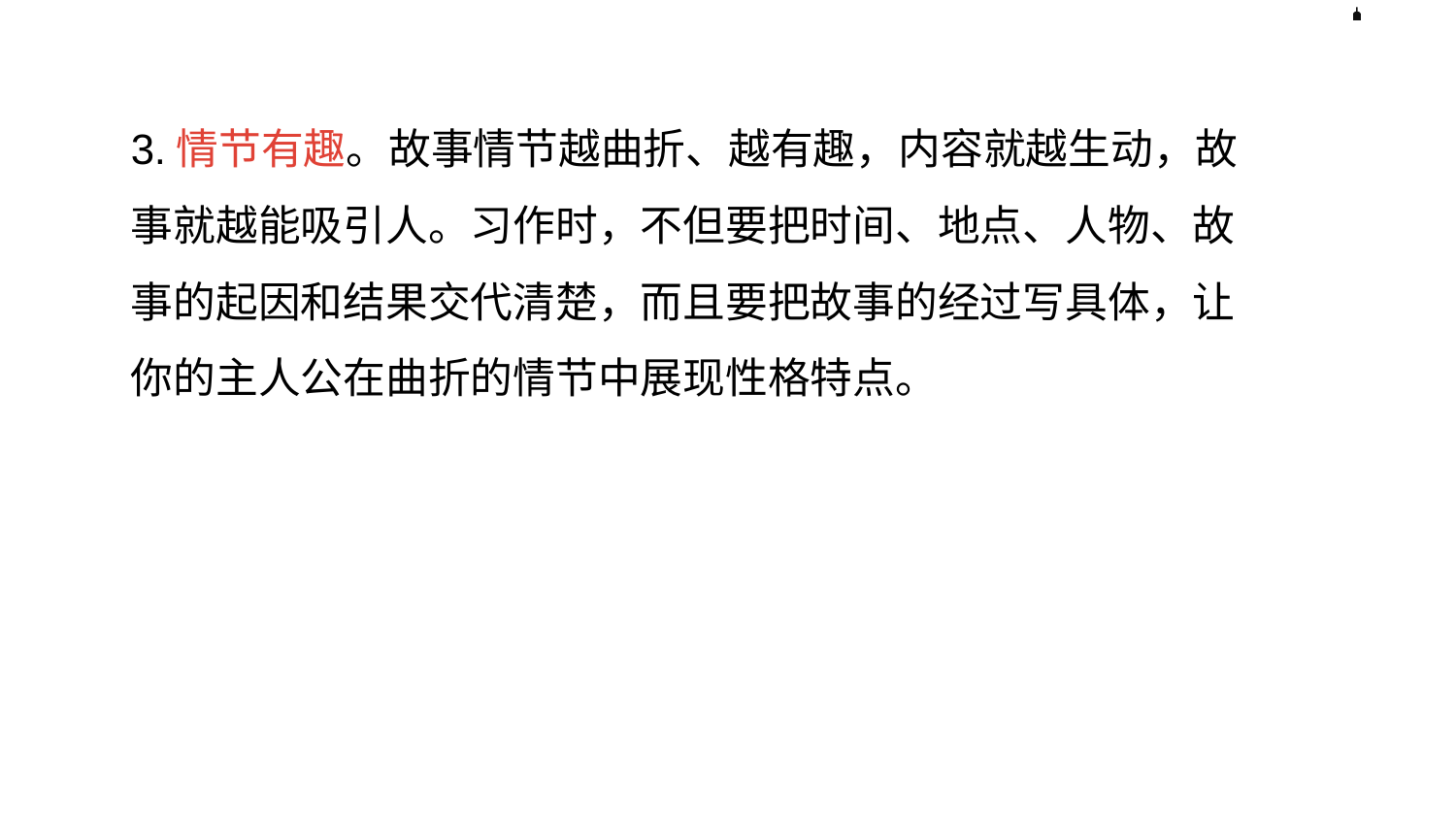

3.情节有趣。故事情节越曲折、越有趣，内容就越生动，故事就越能吸引人。习作时，不但要把时间、地点、人物、故事的起因和结果交代清楚，而且要把故事的经过写具体，让你的主人公在曲折的情节中展现性格特点。